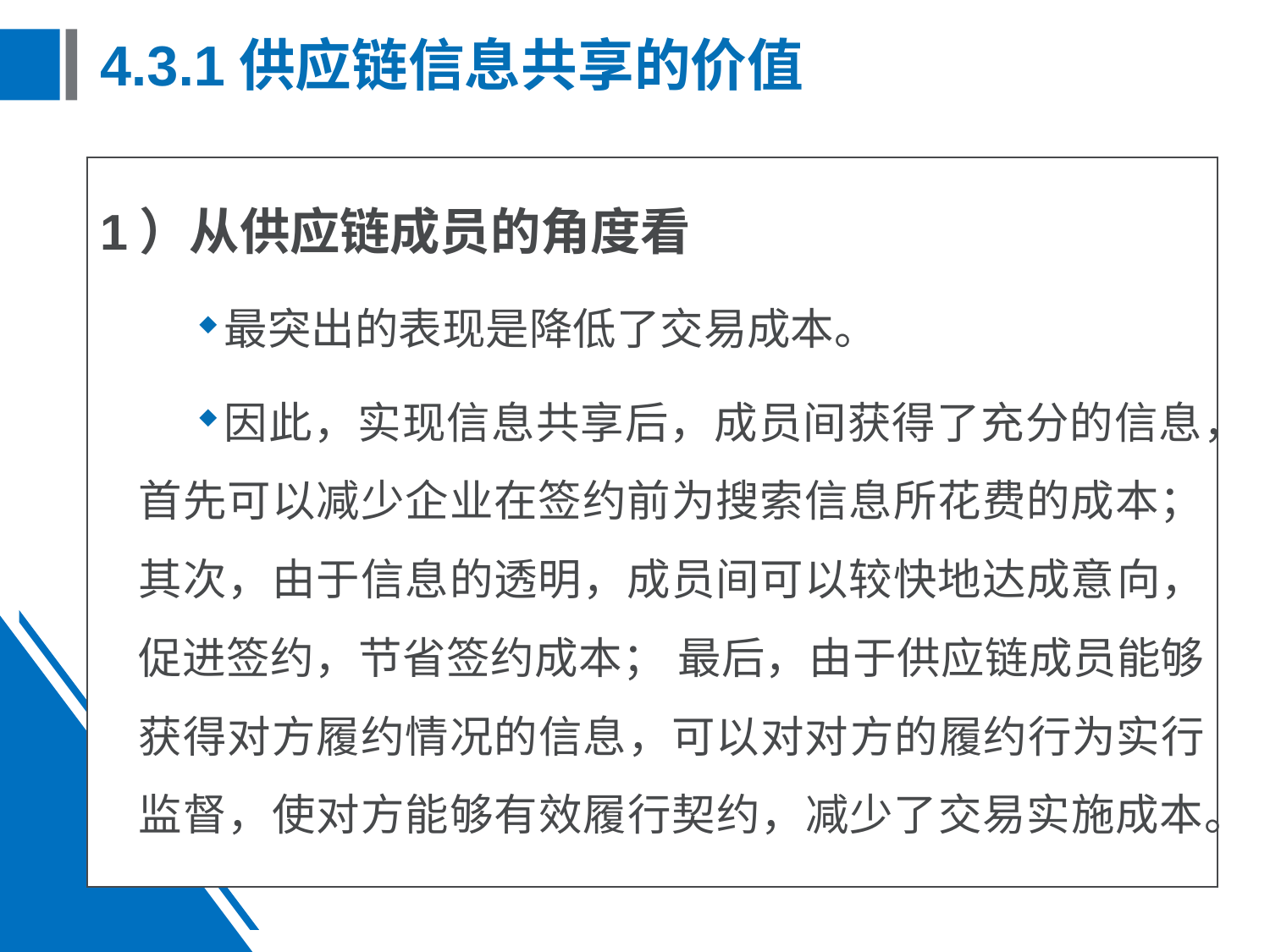

# 4.3.1供应链信息共享的价值
1）从供应链成员的角度看
最突出的表现是降低了交易成本。
因此，实现信息共享后，成员间获得了充分的信息，首先可以减少企业在签约前为搜索信息所花费的成本；其次，由于信息的透明，成员间可以较快地达成意向，促进签约，节省签约成本； 最后，由于供应链成员能够获得对方履约情况的信息，可以对对方的履约行为实行监督，使对方能够有效履行契约，减少了交易实施成本。